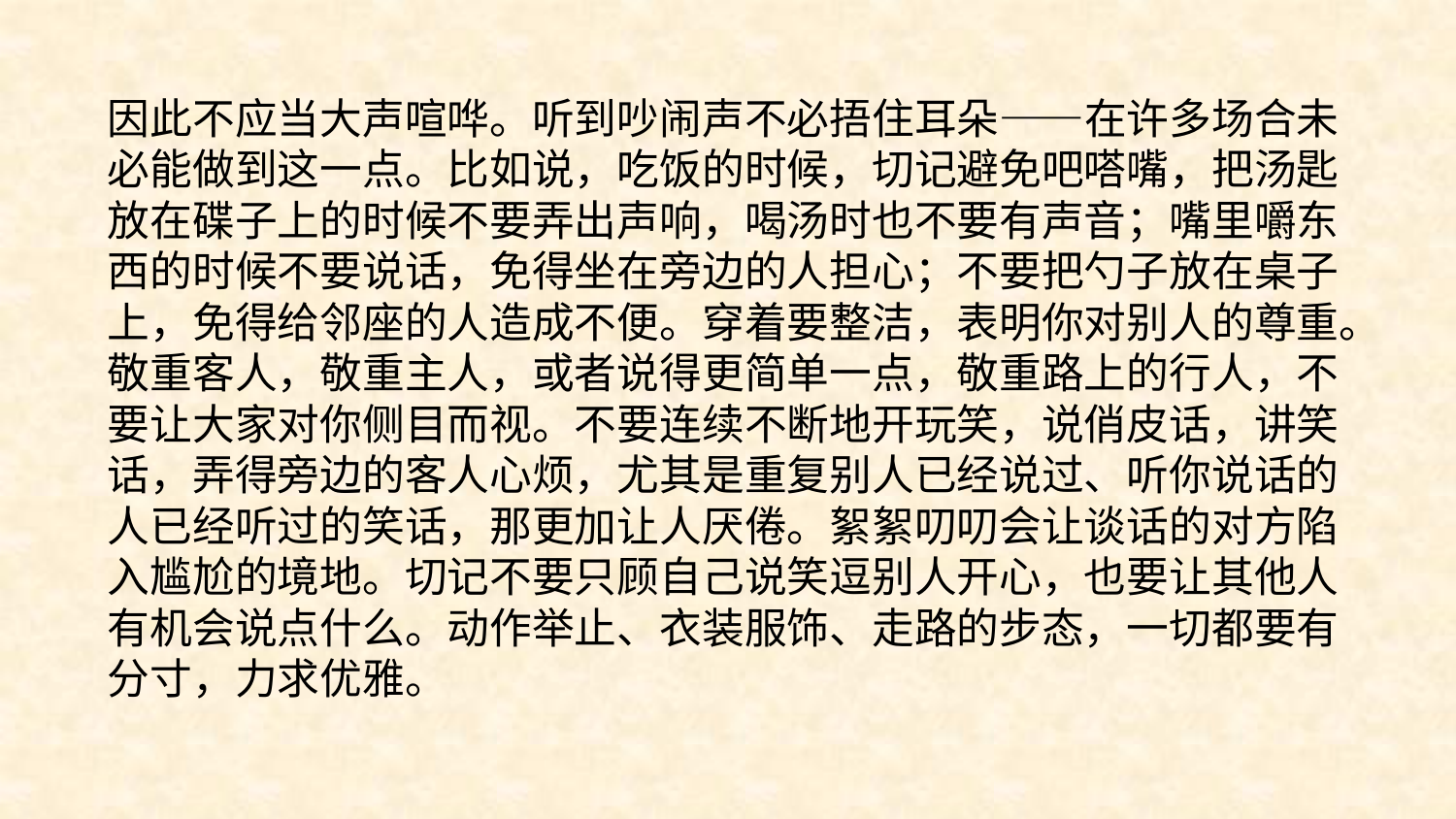

因此不应当大声喧哗。听到吵闹声不必捂住耳朵——在许多场合未必能做到这一点。比如说，吃饭的时候，切记避免吧嗒嘴，把汤匙放在碟子上的时候不要弄出声响，喝汤时也不要有声音；嘴里嚼东西的时候不要说话，免得坐在旁边的人担心；不要把勺子放在桌子上，免得给邻座的人造成不便。穿着要整洁，表明你对别人的尊重。敬重客人，敬重主人，或者说得更简单一点，敬重路上的行人，不要让大家对你侧目而视。不要连续不断地开玩笑，说俏皮话，讲笑话，弄得旁边的客人心烦，尤其是重复别人已经说过、听你说话的人已经听过的笑话，那更加让人厌倦。絮絮叨叨会让谈话的对方陷入尴尬的境地。切记不要只顾自己说笑逗别人开心，也要让其他人有机会说点什么。动作举止、衣装服饰、走路的步态，一切都要有分寸，力求优雅。